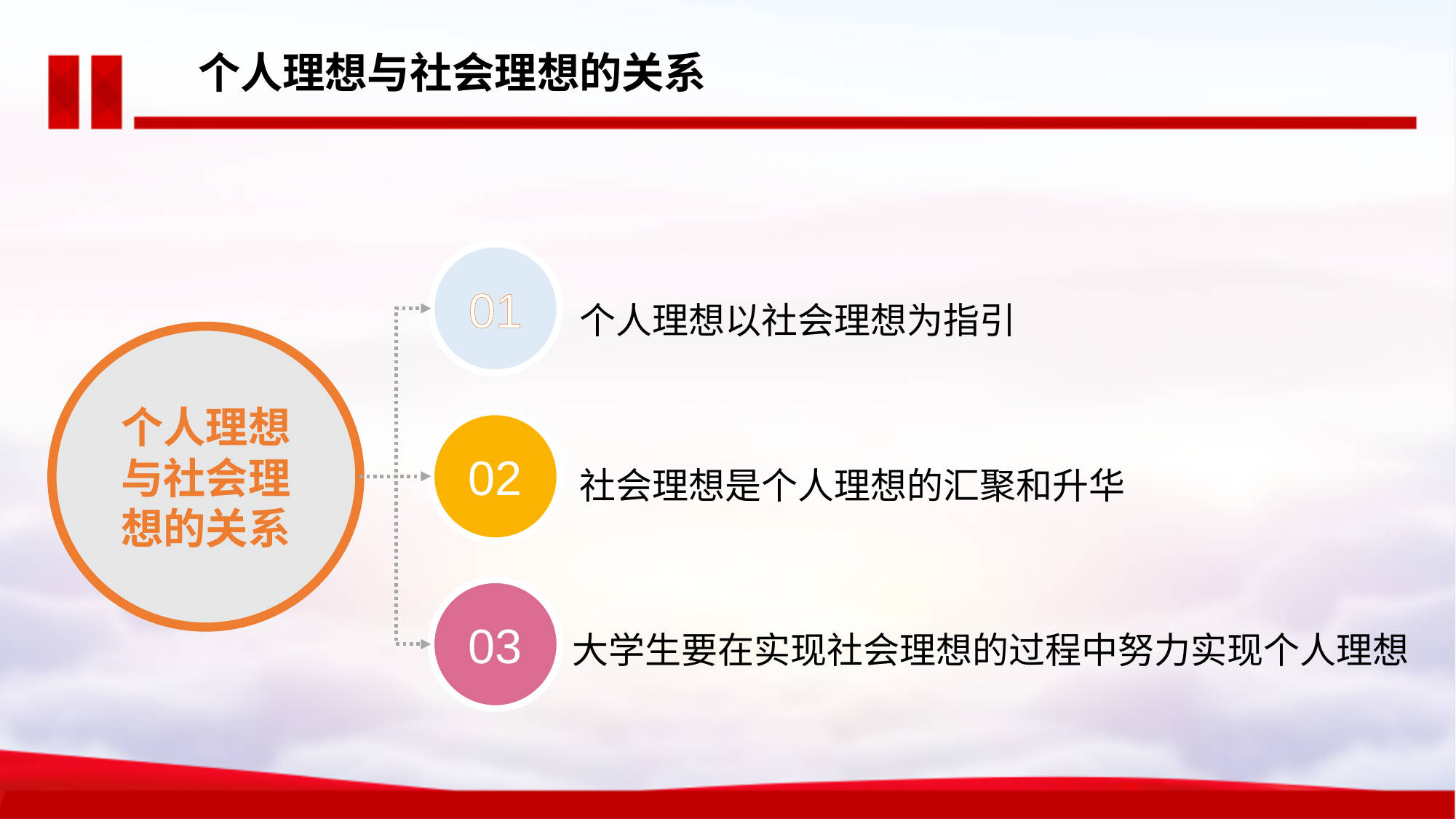

个人理想与社会理想的关系
01
个人理想以社会理想为指引
个人理想与社会理想的关系

02
社会理想是个人理想的汇聚和升华
大学生要在实现社会理想的过程中努力实现个人理想
03